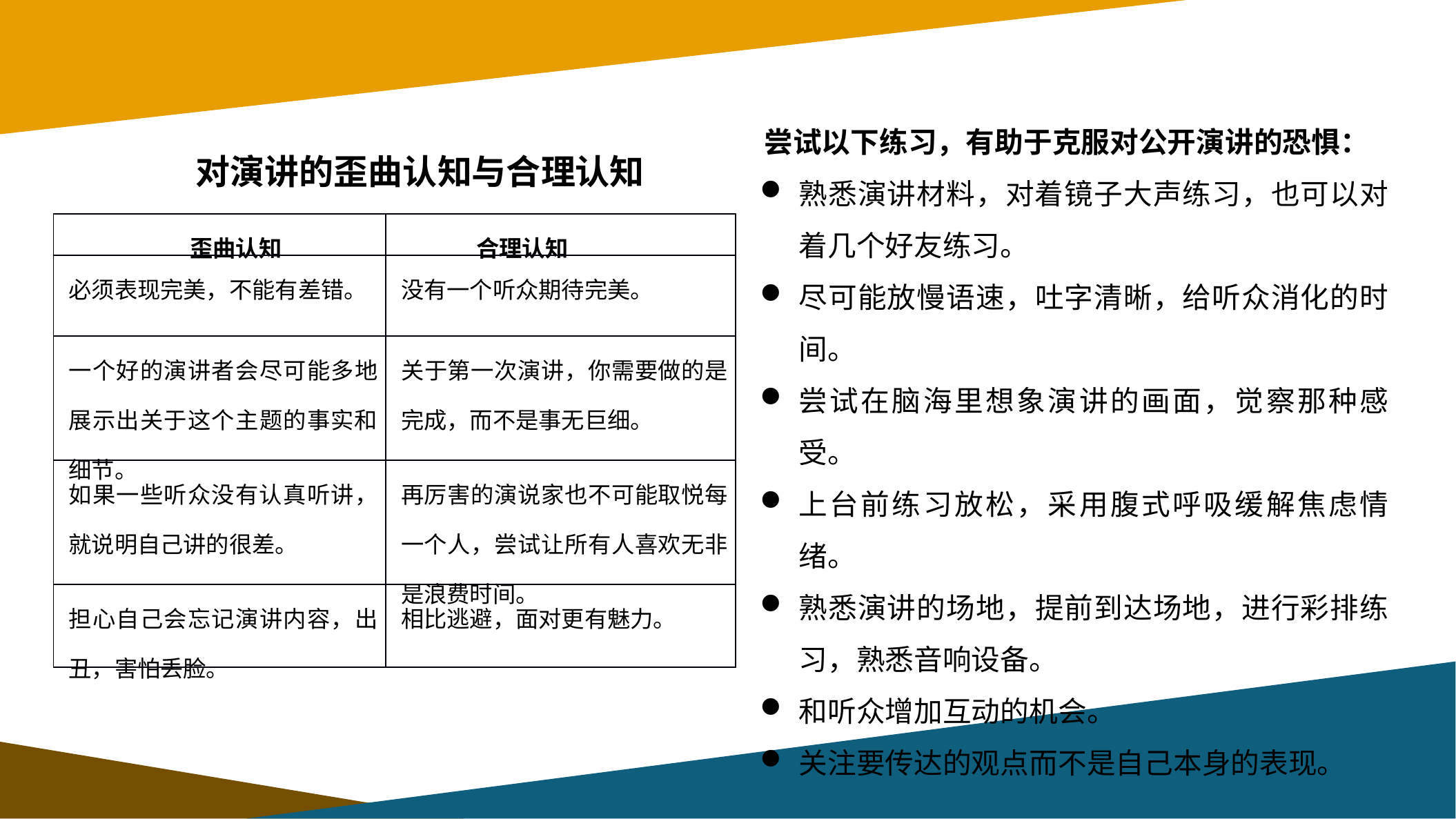

尝试以下练习，有助于克服对公开演讲的恐惧：
熟悉演讲材料，对着镜子大声练习，也可以对着几个好友练习。
尽可能放慢语速，吐字清晰，给听众消化的时间。
尝试在脑海里想象演讲的画面，觉察那种感受。
上台前练习放松，采用腹式呼吸缓解焦虑情绪。
熟悉演讲的场地，提前到达场地，进行彩排练习，熟悉音响设备。
和听众增加互动的机会。
关注要传达的观点而不是自己本身的表现。
 对演讲的歪曲认知与合理认知
| 歪曲认知 | 合理认知 |
| --- | --- |
| 必须表现完美，不能有差错。 | 没有一个听众期待完美。 |
| 一个好的演讲者会尽可能多地展示出关于这个主题的事实和细节。 | 关于第一次演讲，你需要做的是完成，而不是事无巨细。 |
| 如果一些听众没有认真听讲，就说明自己讲的很差。 | 再厉害的演说家也不可能取悦每一个人，尝试让所有人喜欢无非是浪费时间。 |
| 担心自己会忘记演讲内容，出丑，害怕丢脸。 | 相比逃避，面对更有魅力。 |